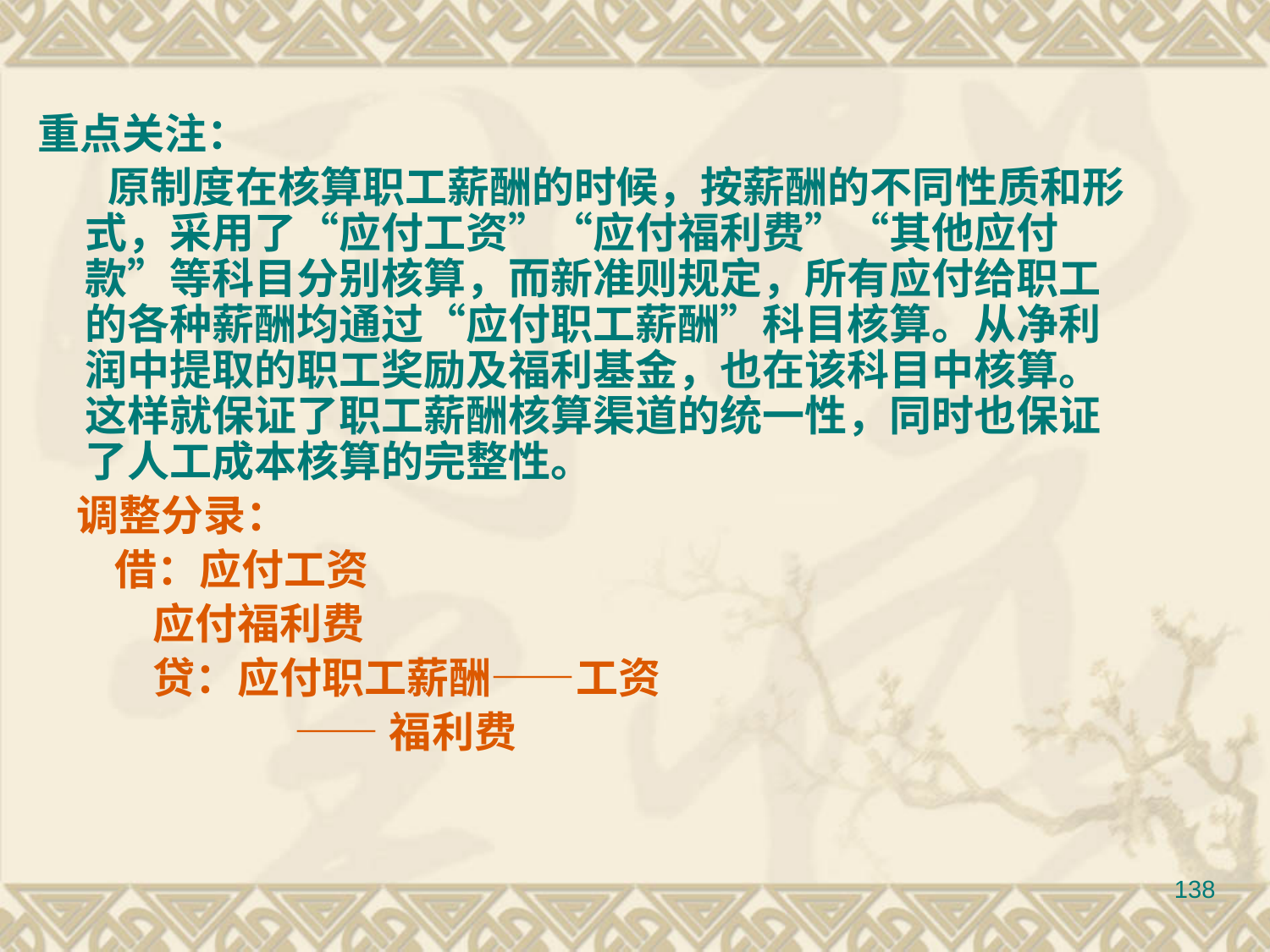

重点关注：
　   原制度在核算职工薪酬的时候，按薪酬的不同性质和形式，采用了“应付工资”“应付福利费”“其他应付款”等科目分别核算，而新准则规定，所有应付给职工的各种薪酬均通过“应付职工薪酬”科目核算。从净利润中提取的职工奖励及福利基金，也在该科目中核算。这样就保证了职工薪酬核算渠道的统一性，同时也保证了人工成本核算的完整性。
   调整分录：
       借：应付工资
           应付福利费
           贷：应付职工薪酬——工资
                           ——福利费

138